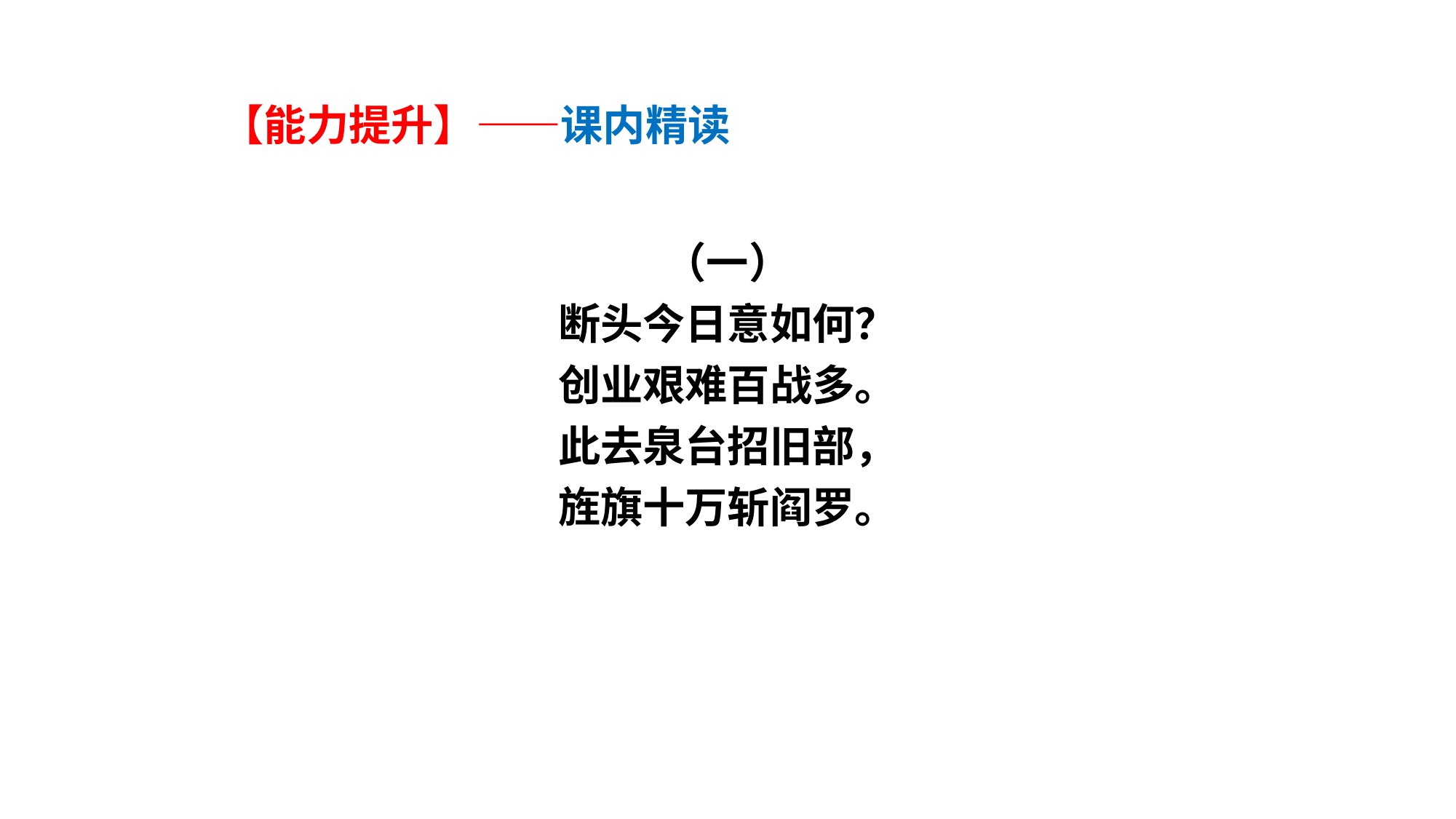

【能力提升】——课内精读
（一）
断头今日意如何？
创业艰难百战多。
此去泉台招旧部，
旌旗十万斩阎罗。